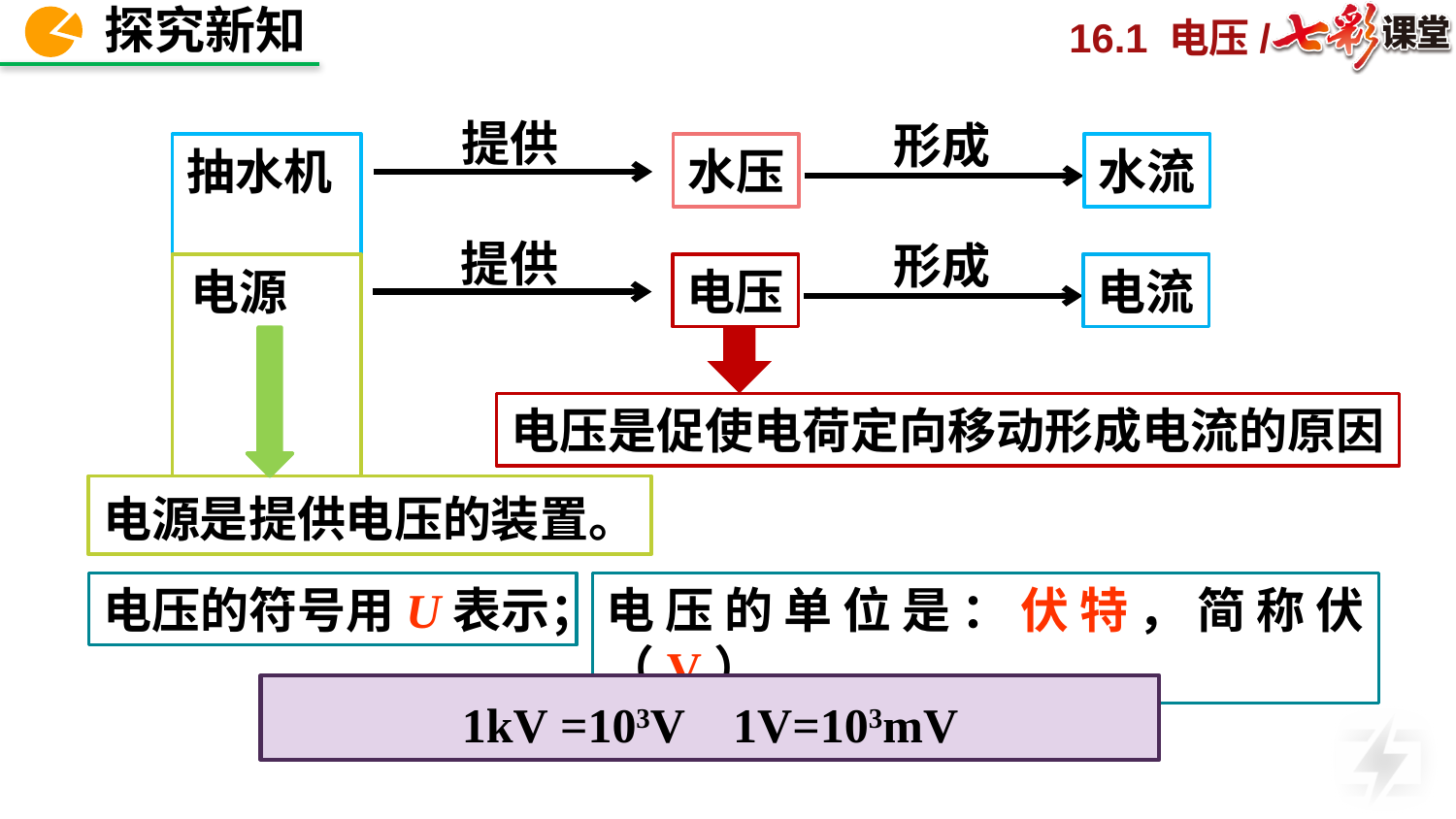

提供
形成
抽水机
水压
水流
提供
形成
电源
电压
电流

电压是促使电荷定向移动形成电流的原因
电源是提供电压的装置。
电压的符号用U表示；
电压的单位是：伏特，简称伏（V）
1kV =103V    1V=103mV